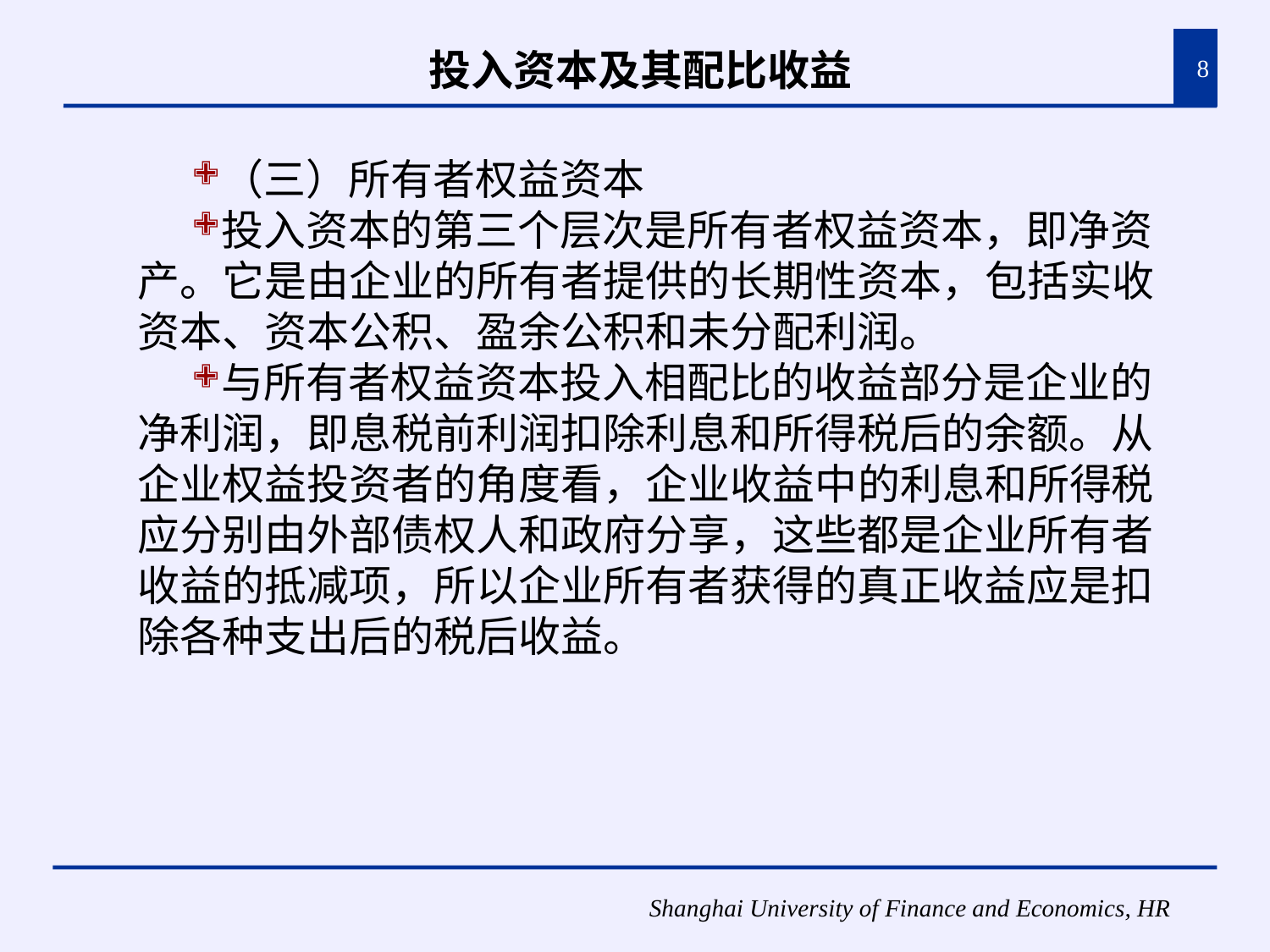

# 投入资本及其配比收益
8
（三）所有者权益资本
投入资本的第三个层次是所有者权益资本，即净资产。它是由企业的所有者提供的长期性资本，包括实收资本、资本公积、盈余公积和未分配利润。
与所有者权益资本投入相配比的收益部分是企业的净利润，即息税前利润扣除利息和所得税后的余额。从企业权益投资者的角度看，企业收益中的利息和所得税应分别由外部债权人和政府分享，这些都是企业所有者收益的抵减项，所以企业所有者获得的真正收益应是扣除各种支出后的税后收益。